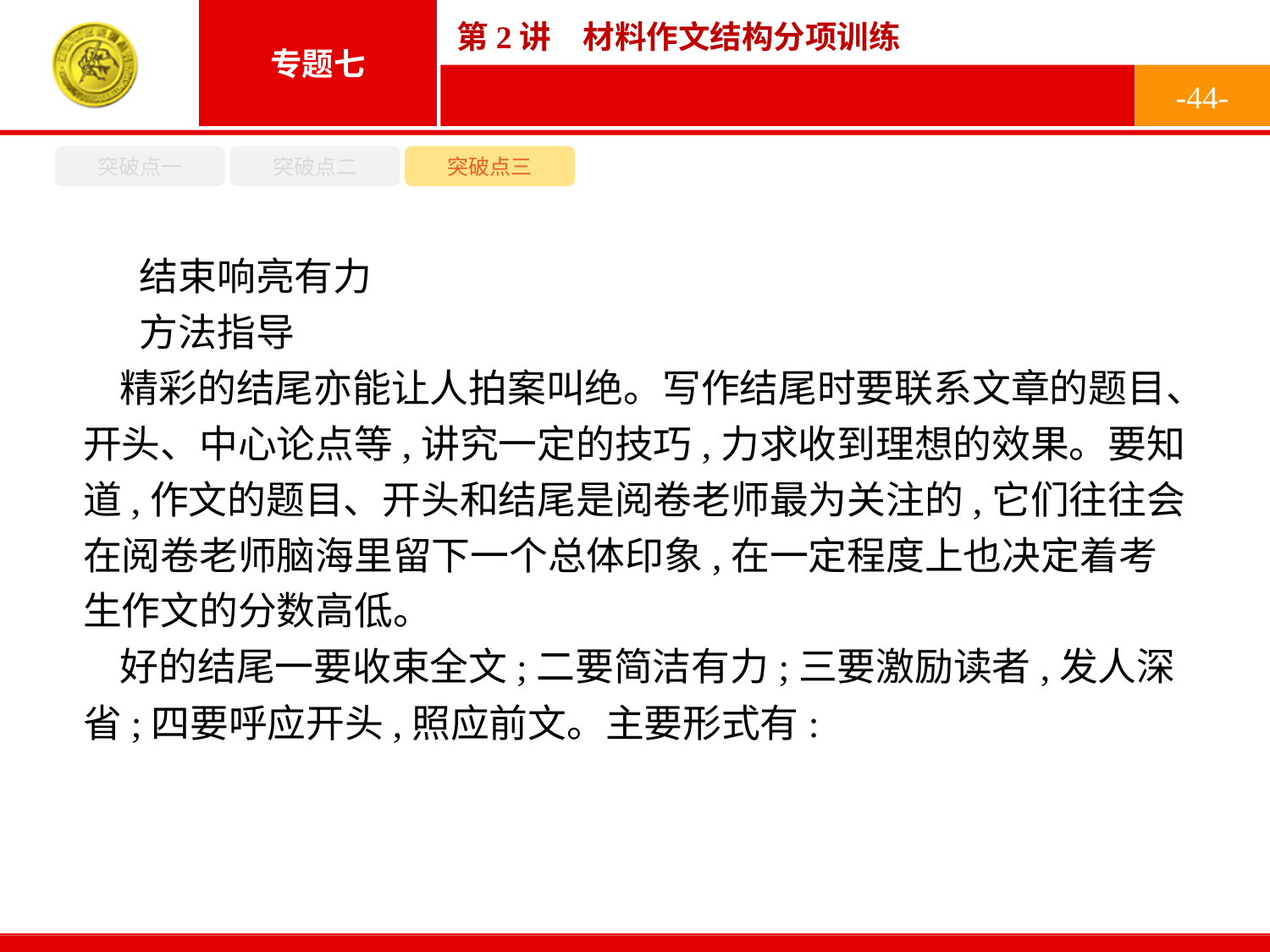

-44-
突破点一
突破点二
突破点三
结束响亮有力
方法指导
精彩的结尾亦能让人拍案叫绝。写作结尾时要联系文章的题目、开头、中心论点等,讲究一定的技巧,力求收到理想的效果。要知道,作文的题目、开头和结尾是阅卷老师最为关注的,它们往往会在阅卷老师脑海里留下一个总体印象,在一定程度上也决定着考生作文的分数高低。
好的结尾一要收束全文;二要简洁有力;三要激励读者,发人深省;四要呼应开头,照应前文。主要形式有: